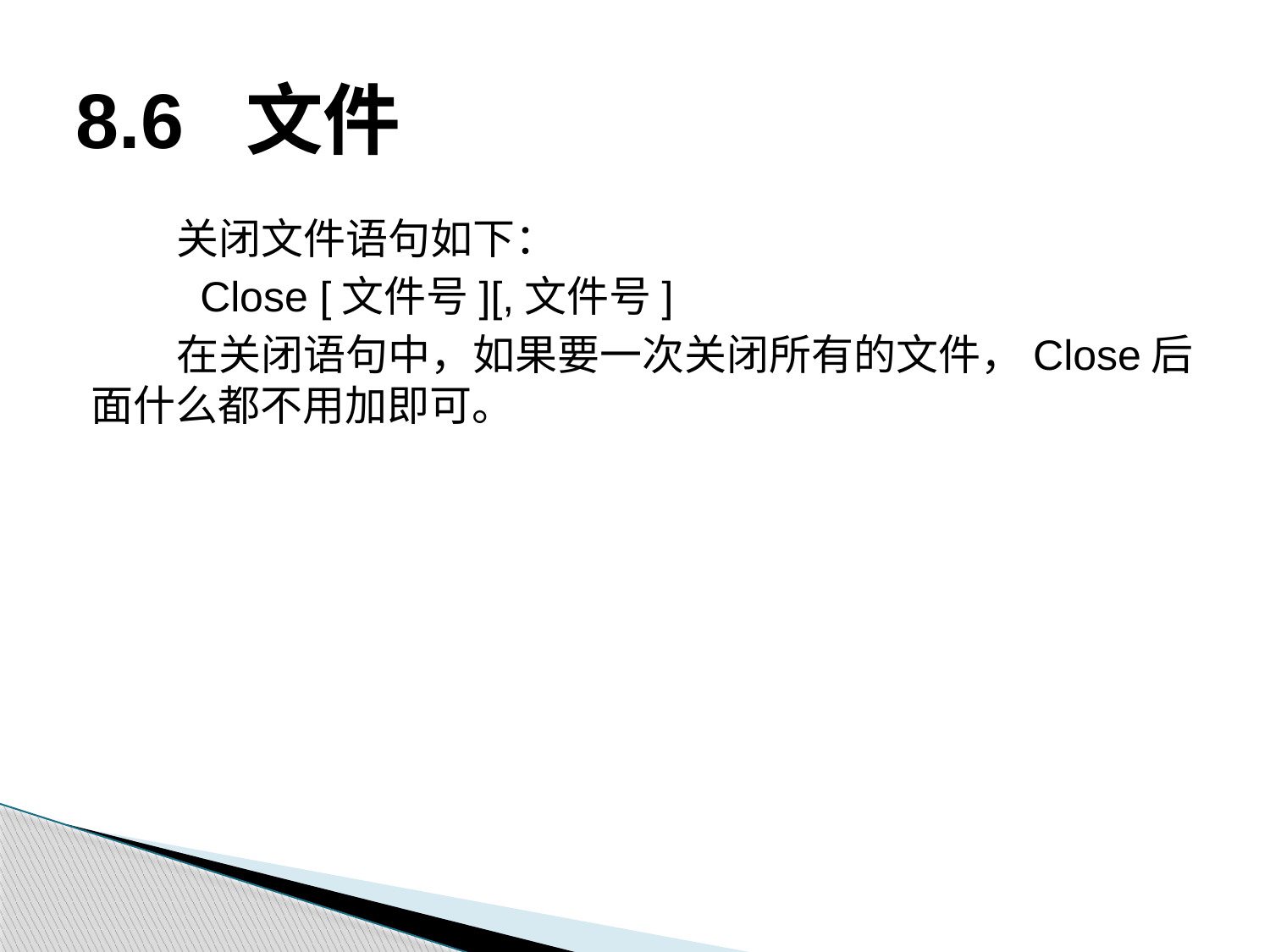

# 8.6  文件
关闭文件语句如下：
  Close [文件号][,文件号]
在关闭语句中，如果要一次关闭所有的文件，Close后面什么都不用加即可。